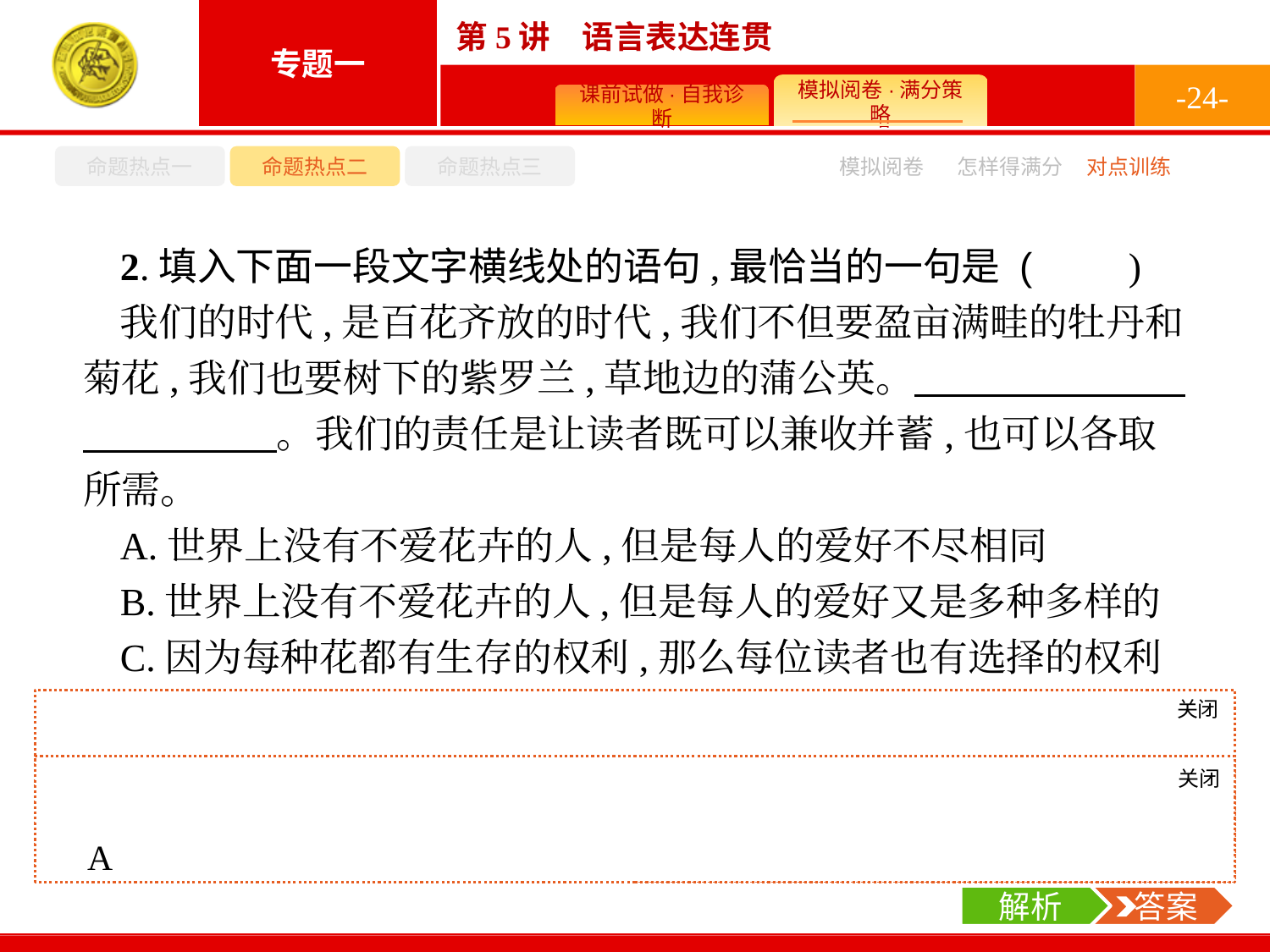

-24-
命题热点一
命题热点二
命题热点三
怎样得满分
模拟阅卷
对点训练
2.填入下面一段文字横线处的语句,最恰当的一句是 (　　)
我们的时代,是百花齐放的时代,我们不但要盈亩满畦的牡丹和菊花,我们也要树下的紫罗兰,草地边的蒲公英。　　　　　　　　　　　　。我们的责任是让读者既可以兼收并蓄,也可以各取所需。
A.世界上没有不爱花卉的人,但是每人的爱好不尽相同
B.世界上没有不爱花卉的人,但是每人的爱好又是多种多样的
C.因为每种花都有生存的权利,那么每位读者也有选择的权利
D.因为每种花都有生存的权利,人们既爱牡丹、菊花,又爱紫罗兰、蒲公英

关闭
解析

这是一个议论语段,议论的中心是对文化消费的“各取所需”,由此出发,就要确定表示中心论点的A项。

关闭
解析
  答案

A
解析
  答案